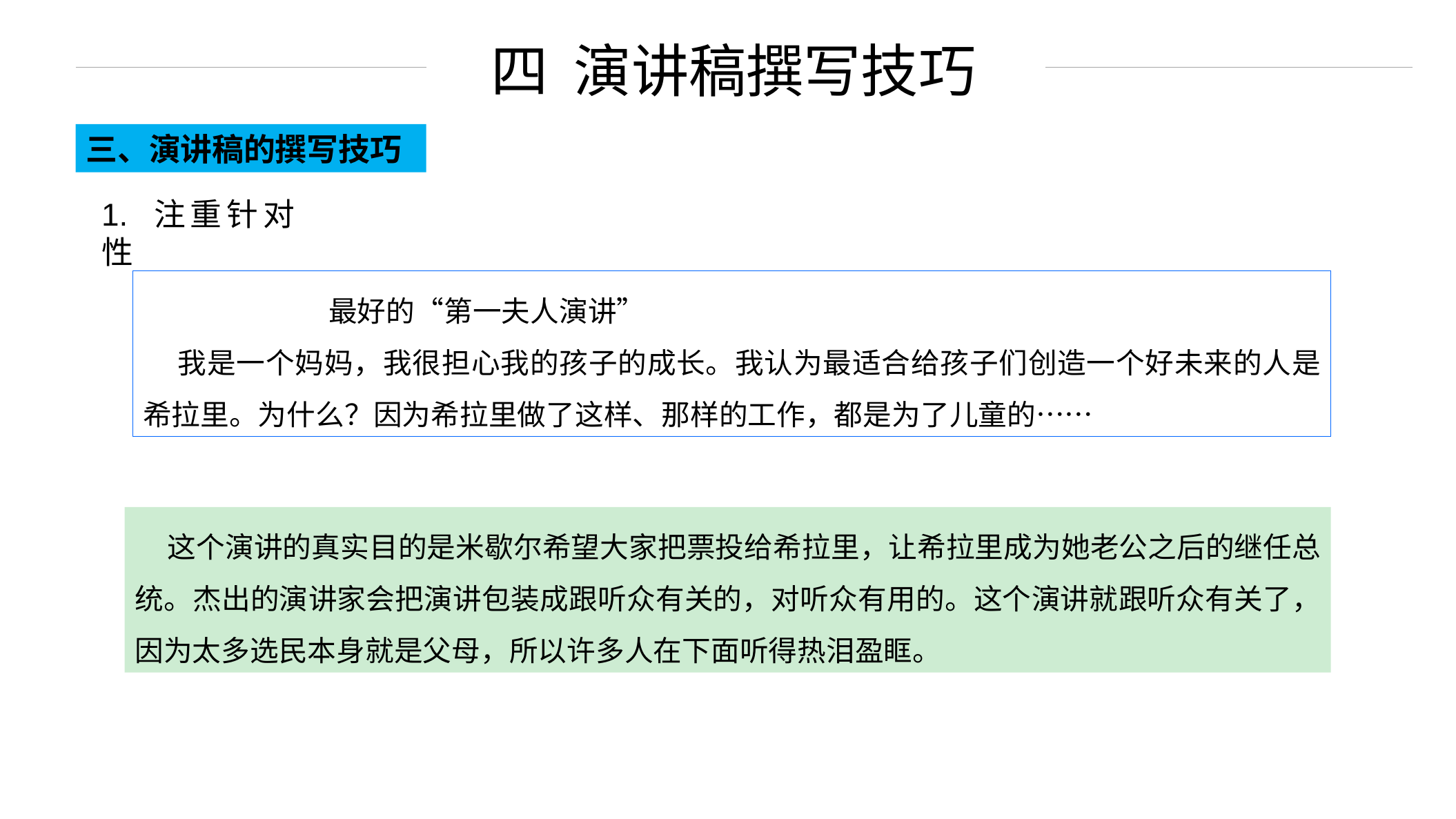

四  演讲稿撰写技巧
三、演讲稿的撰写技巧
1. 注重针对性
                            最好的“第一夫人演讲”
    我是一个妈妈，我很担心我的孩子的成长。我认为最适合给孩子们创造一个好未来的人是希拉里。为什么？因为希拉里做了这样、那样的工作，都是为了儿童的⋯⋯
    这个演讲的真实目的是米歇尔希望大家把票投给希拉里，让希拉里成为她老公之后的继任总统。杰出的演讲家会把演讲包装成跟听众有关的，对听众有用的。这个演讲就跟听众有关了，因为太多选民本身就是父母，所以许多人在下面听得热泪盈眶。